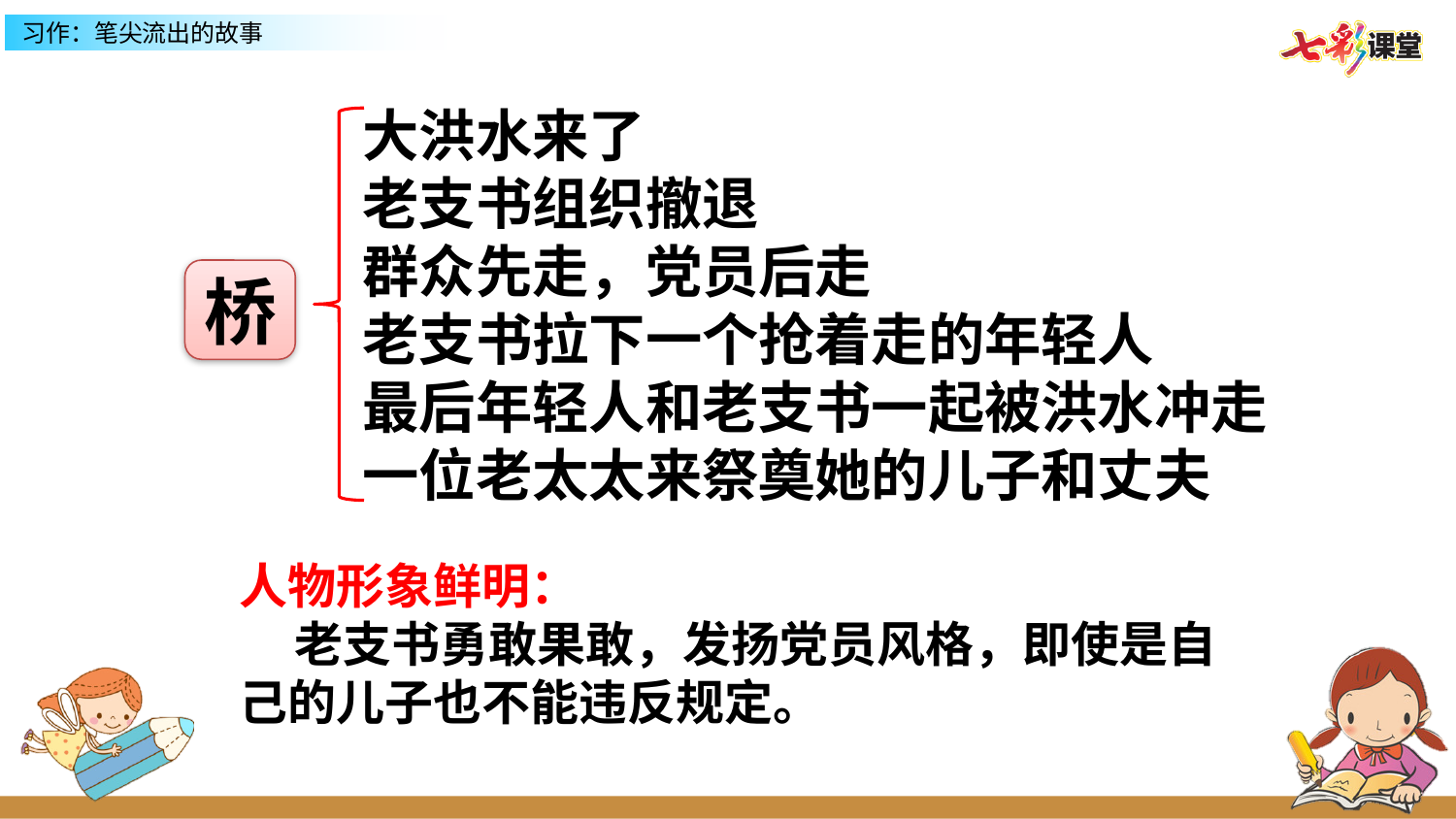

大洪水来了
老支书组织撤退
群众先走，党员后走
老支书拉下一个抢着走的年轻人
最后年轻人和老支书一起被洪水冲走
一位老太太来祭奠她的儿子和丈夫

桥
人物形象鲜明：
    老支书勇敢果敢，发扬党员风格，即使是自己的儿子也不能违反规定。